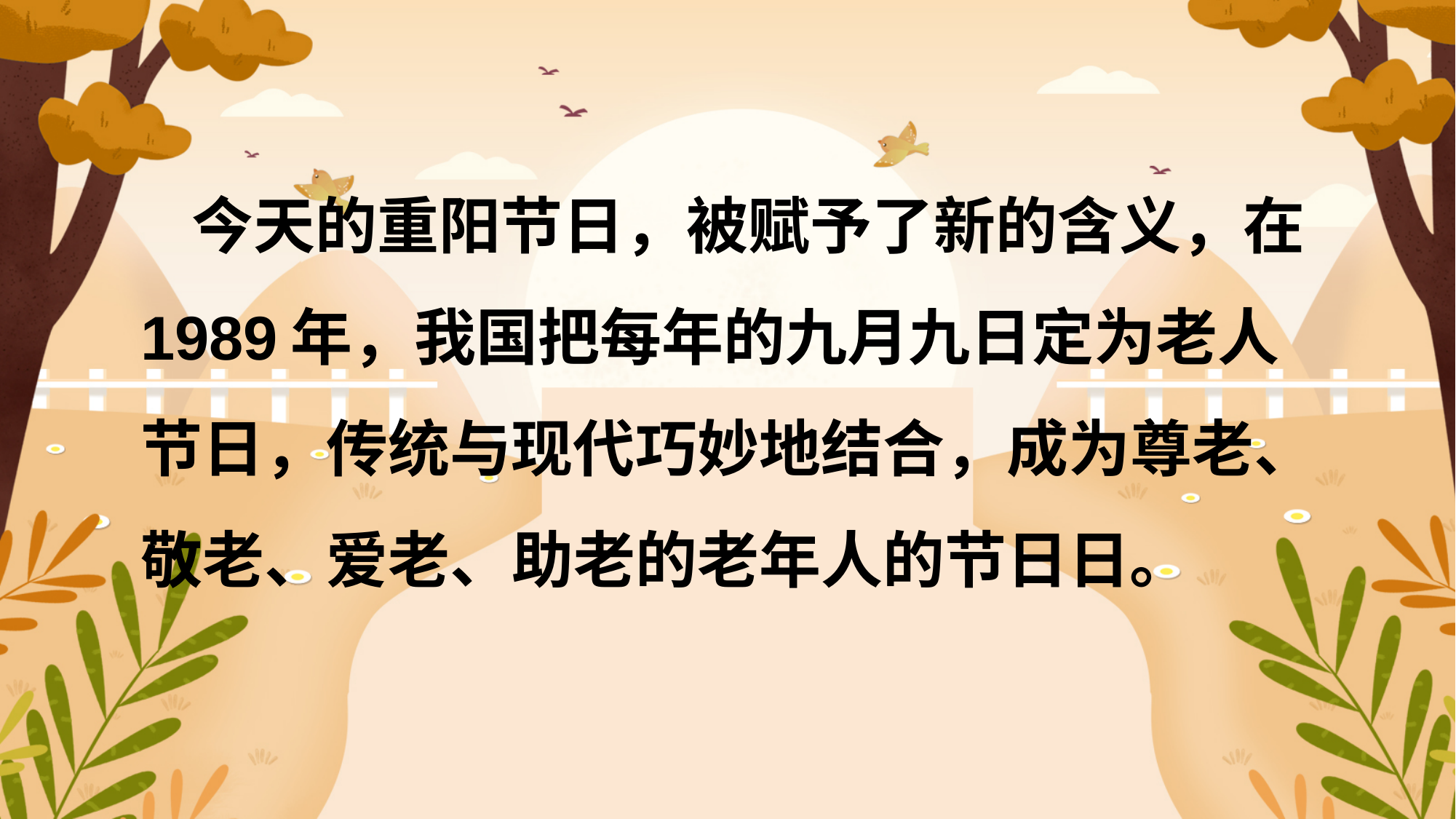

今天的重阳节日，被赋予了新的含义，在1989年，我国把每年的九月九日定为老人节日，传统与现代巧妙地结合，成为尊老、敬老、爱老、助老的老年人的节日日。